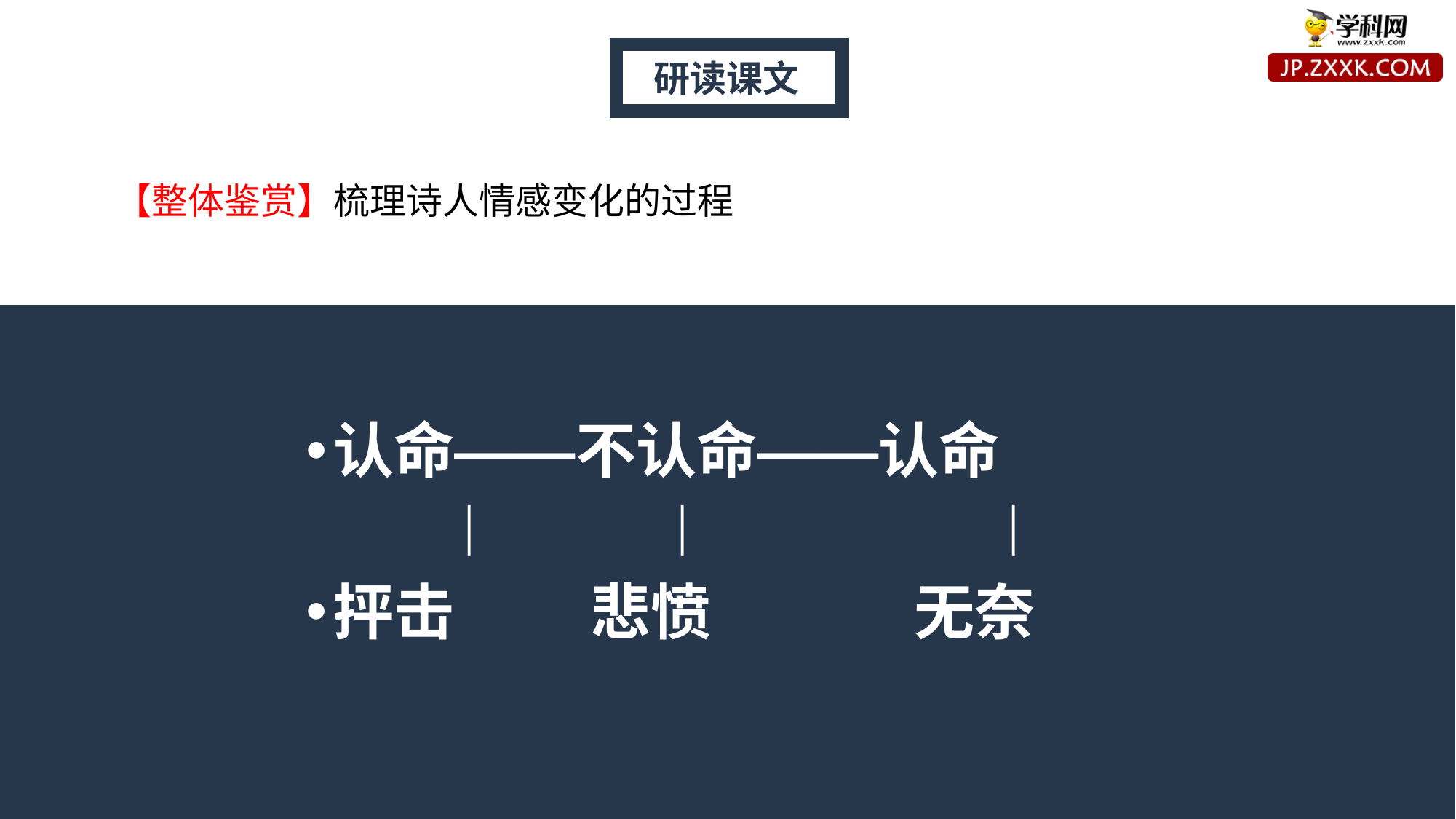

研读课文
【整体鉴赏】梳理诗人情感变化的过程

认命——不认命——认命
       ︱         ︱                ︱
抨击        悲愤            无奈